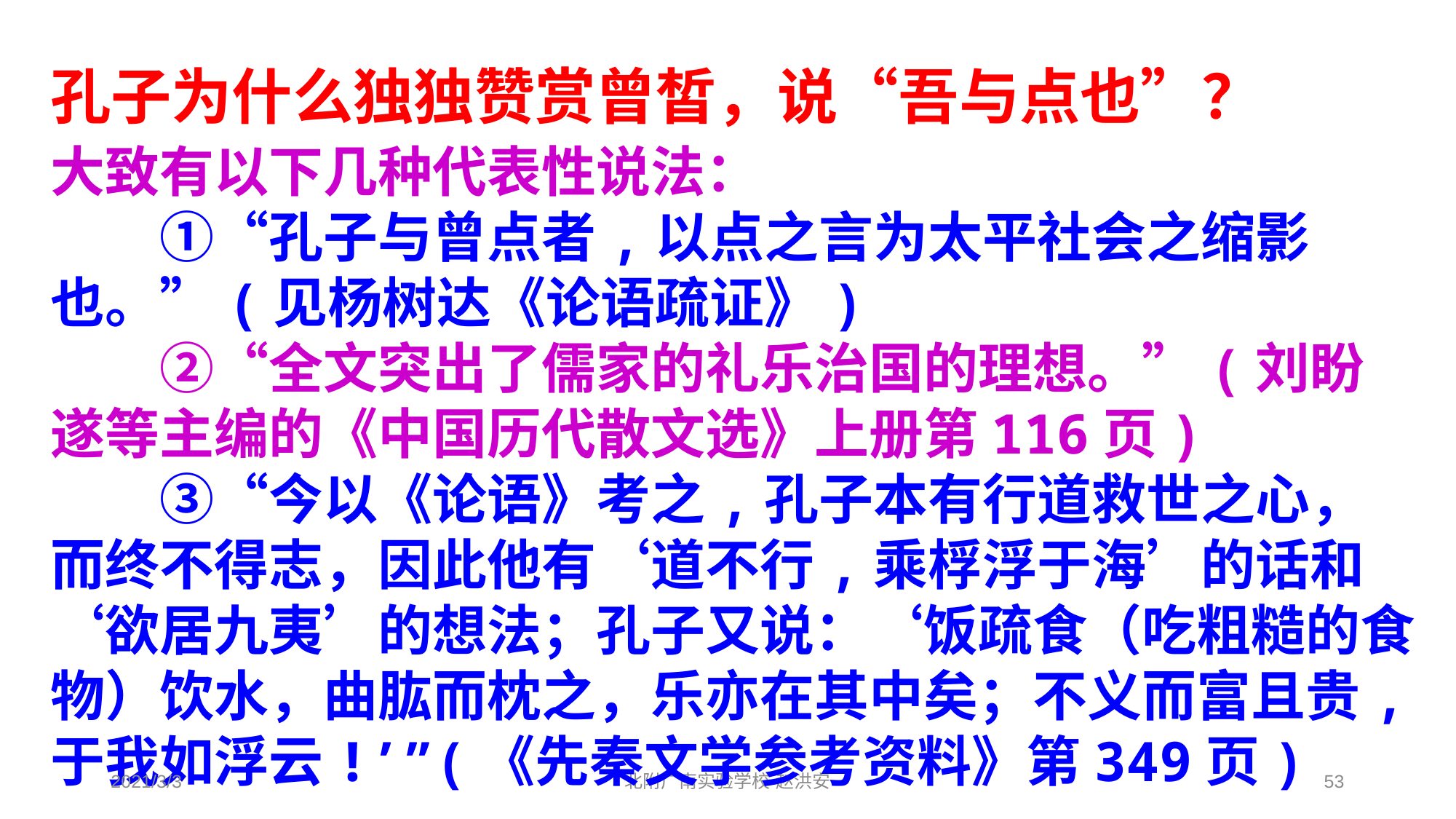

孔子为什么独独赞赏曾皙，说“吾与点也”？
大致有以下几种代表性说法：
　　①“孔子与曾点者,以点之言为太平社会之缩影也。”(见杨树达《论语疏证》)
　　②“全文突出了儒家的礼乐治国的理想。”(刘盼遂等主编的《中国历代散文选》上册第116页)
　　③“今以《论语》考之,孔子本有行道救世之心，而终不得志，因此他有‘道不行,乘桴浮于海’的话和‘欲居九夷’的想法；孔子又说：‘饭疏食（吃粗糙的食物）饮水，曲肱而枕之，乐亦在其中矣；不义而富且贵,于我如浮云!’”(《先秦文学参考资料》第349页)
2021/3/3
北附广南实验学校 赵洪安
53